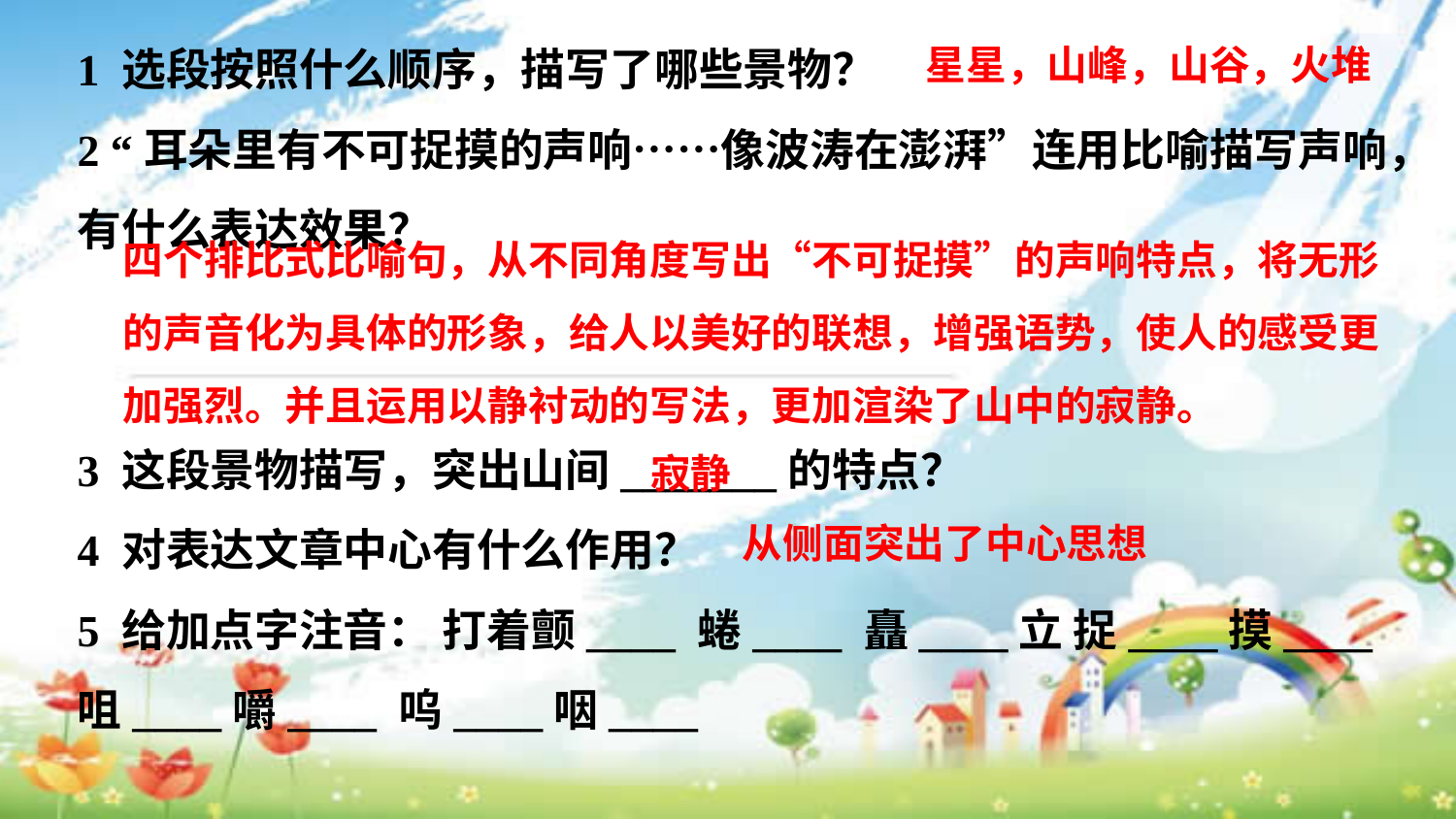

星星，山峰，山谷，火堆
1 选段按照什么顺序，描写了哪些景物？
2 “耳朵里有不可捉摸的声响……像波涛在澎湃”连用比喻描写声响，有什么表达效果？

3 这段景物描写，突出山间_______的特点？
4 对表达文章中心有什么作用？
5 给加点字注音： 打着颤____ 蜷____ 矗____立 捉____摸____ 咀____嚼____ 呜____咽____
四个排比式比喻句，从不同角度写出“不可捉摸”的声响特点，将无形的声音化为具体的形象，给人以美好的联想，增强语势，使人的感受更加强烈。并且运用以静衬动的写法，更加渲染了山中的寂静。
寂静
从侧面突出了中心思想